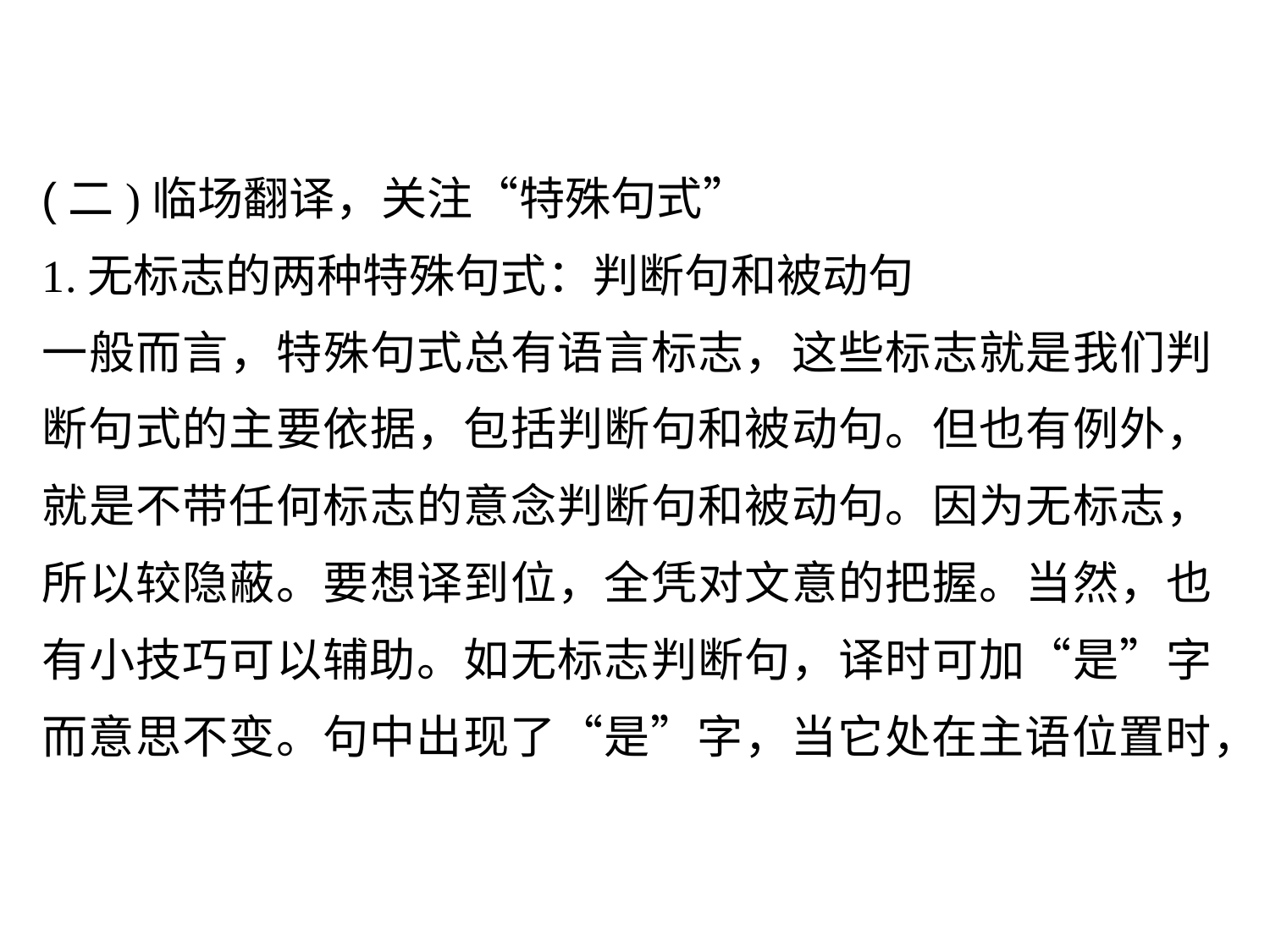

(二)临场翻译，关注“特殊句式”
1.无标志的两种特殊句式：判断句和被动句
一般而言，特殊句式总有语言标志，这些标志就是我们判断句式的主要依据，包括判断句和被动句。但也有例外，就是不带任何标志的意念判断句和被动句。因为无标志，所以较隐蔽。要想译到位，全凭对文意的把握。当然，也有小技巧可以辅助。如无标志判断句，译时可加“是”字而意思不变。句中出现了“是”字，当它处在主语位置时，